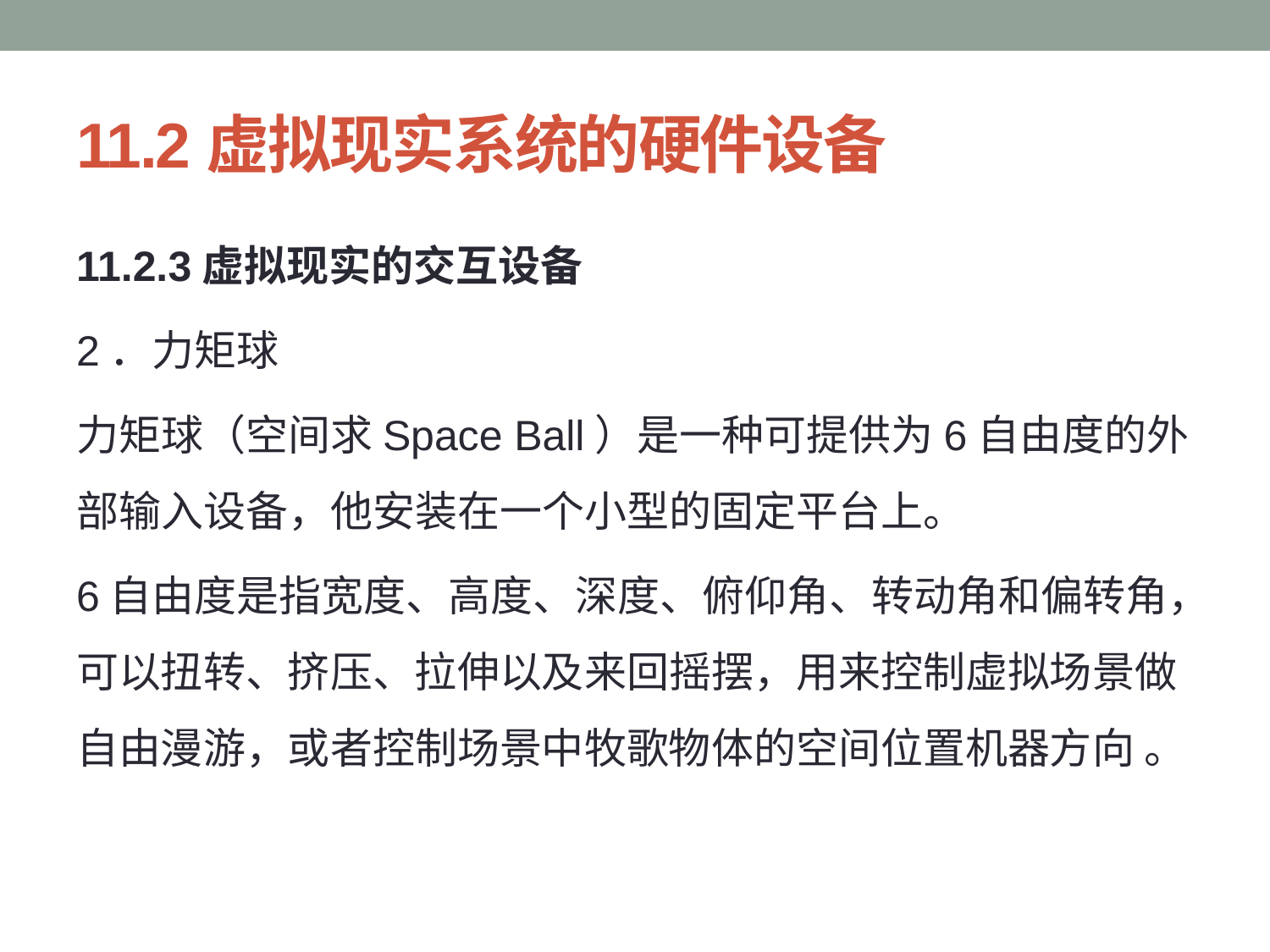

# 11.2虚拟现实系统的硬件设备
11.2.3虚拟现实的交互设备
2．力矩球
力矩球（空间求Space Ball）是一种可提供为6自由度的外部输入设备，他安装在一个小型的固定平台上。
6自由度是指宽度、高度、深度、俯仰角、转动角和偏转角，可以扭转、挤压、拉伸以及来回摇摆，用来控制虚拟场景做自由漫游，或者控制场景中牧歌物体的空间位置机器方向 。